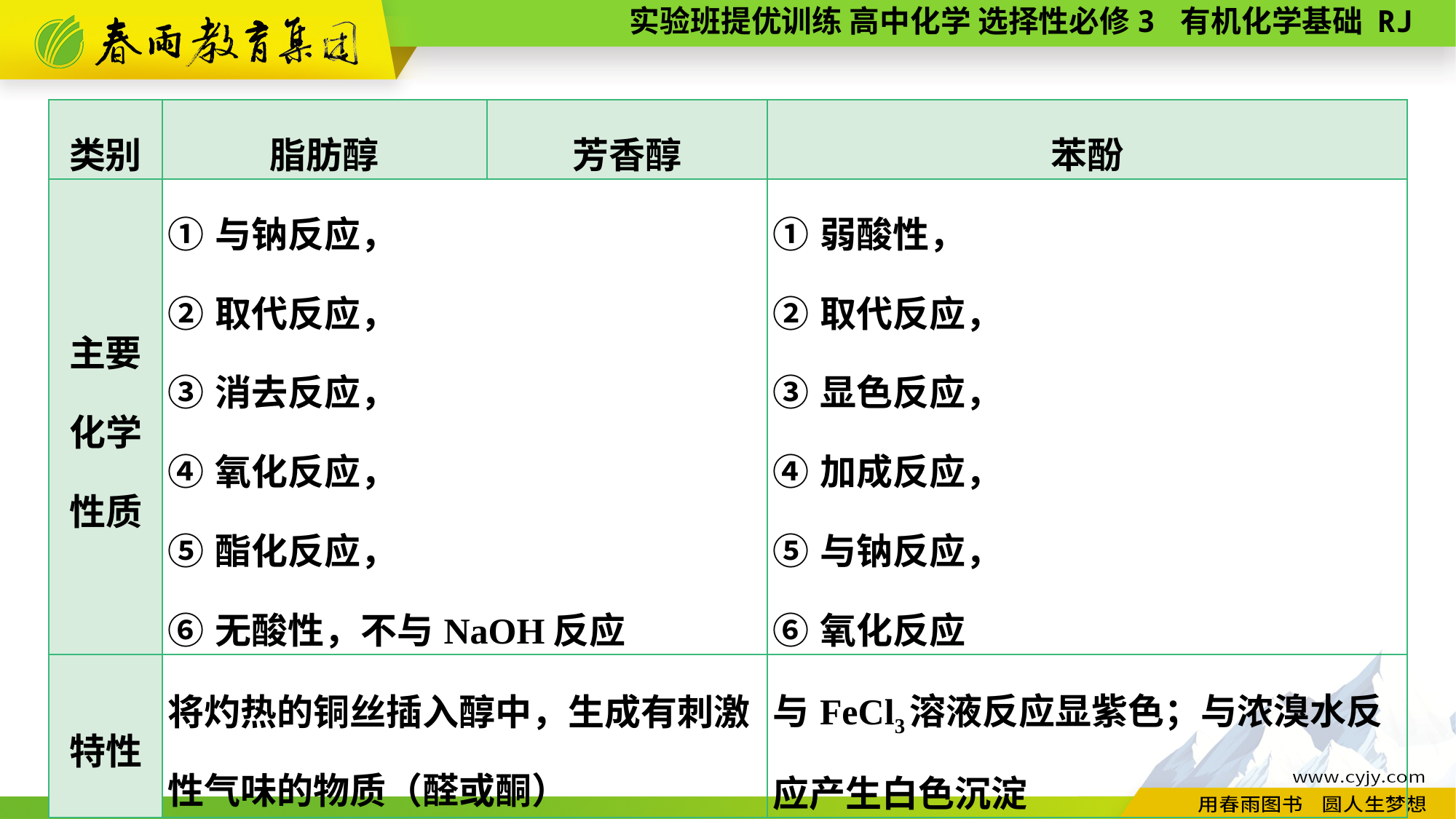

| 类别 | 脂肪醇 | 芳香醇 | 苯酚 |
| --- | --- | --- | --- |
| 主要 化学 性质 | ①与钠反应， ②取代反应， ③消去反应， ④氧化反应， ⑤酯化反应， ⑥无酸性，不与NaOH反应 |  | ①弱酸性， ②取代反应， ③显色反应， ④加成反应， ⑤与钠反应， ⑥氧化反应 |
| 特性 | 将灼热的铜丝插入醇中，生成有刺激性气味的物质（醛或酮） |  | 与FeCl3溶液反应显紫色；与浓溴水反应产生白色沉淀 |